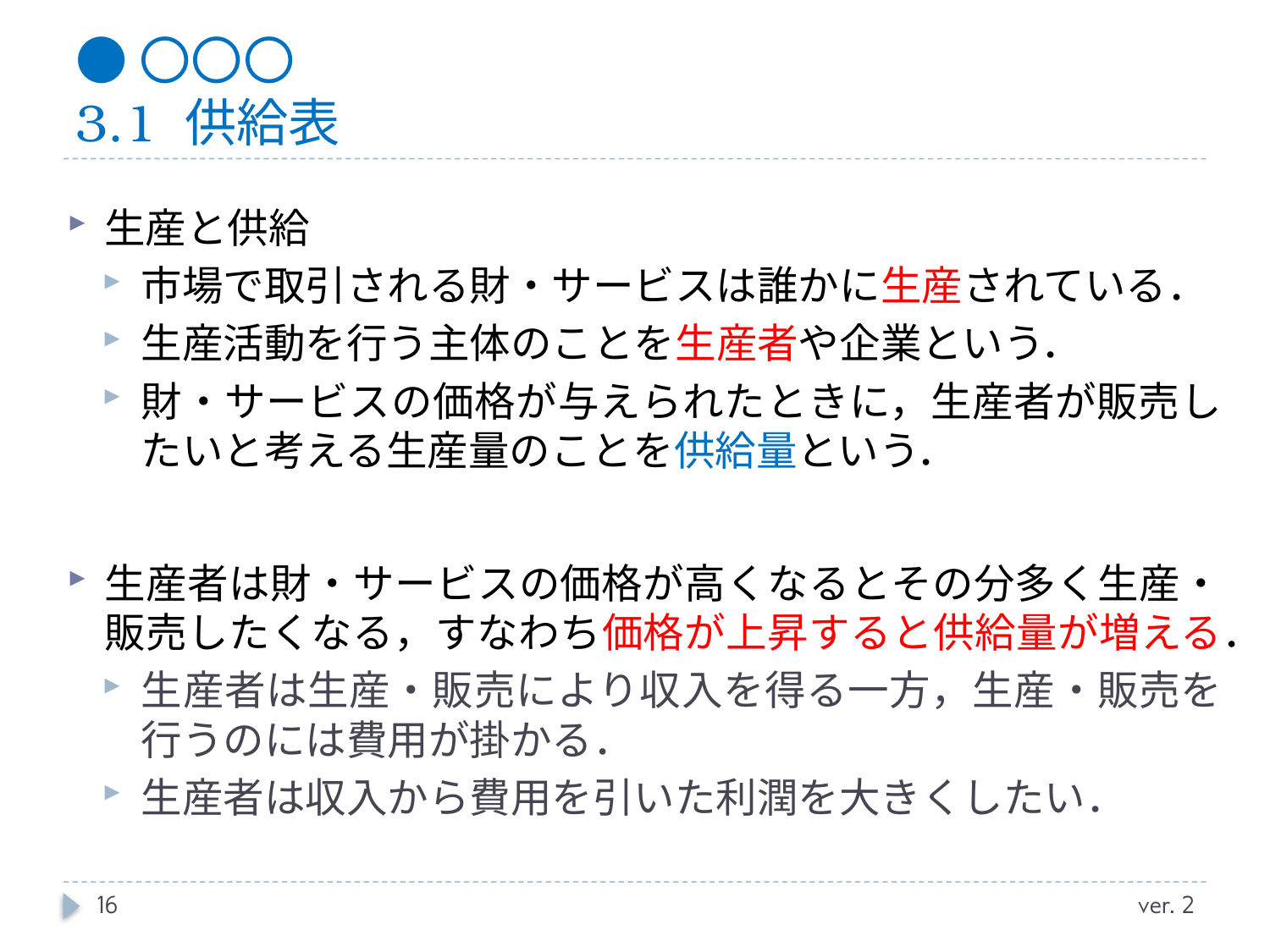

# ●〇〇〇 3.1 供給表
生産と供給
市場で取引される財・サービスは誰かに生産されている．
生産活動を行う主体のことを生産者や企業という．
財・サービスの価格が与えられたときに，生産者が販売したいと考える生産量のことを供給量という．

生産者は財・サービスの価格が高くなるとその分多く生産・販売したくなる，すなわち価格が上昇すると供給量が増える．
生産者は生産・販売により収入を得る一方，生産・販売を行うのには費用が掛かる．
生産者は収入から費用を引いた利潤を大きくしたい．

16
ver. 2